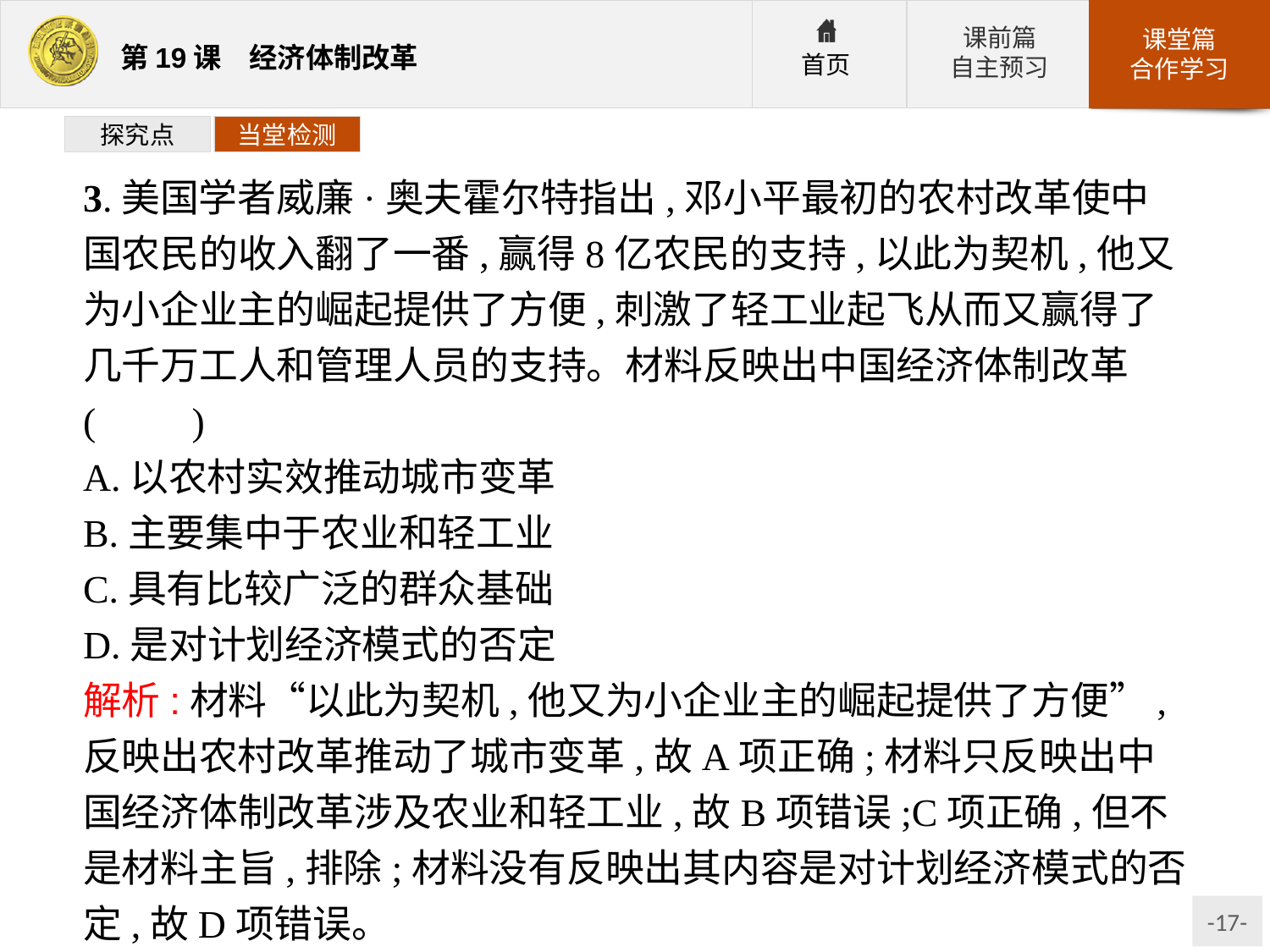

探究点
当堂检测
3.美国学者威廉·奥夫霍尔特指出,邓小平最初的农村改革使中国农民的收入翻了一番,赢得8亿农民的支持,以此为契机,他又为小企业主的崛起提供了方便,刺激了轻工业起飞从而又赢得了几千万工人和管理人员的支持。材料反映出中国经济体制改革(　　)
A.以农村实效推动城市变革
B.主要集中于农业和轻工业
C.具有比较广泛的群众基础
D.是对计划经济模式的否定
解析:材料“以此为契机,他又为小企业主的崛起提供了方便”,反映出农村改革推动了城市变革,故A项正确;材料只反映出中国经济体制改革涉及农业和轻工业,故B项错误;C项正确,但不是材料主旨,排除;材料没有反映出其内容是对计划经济模式的否定,故D项错误。
答案:A